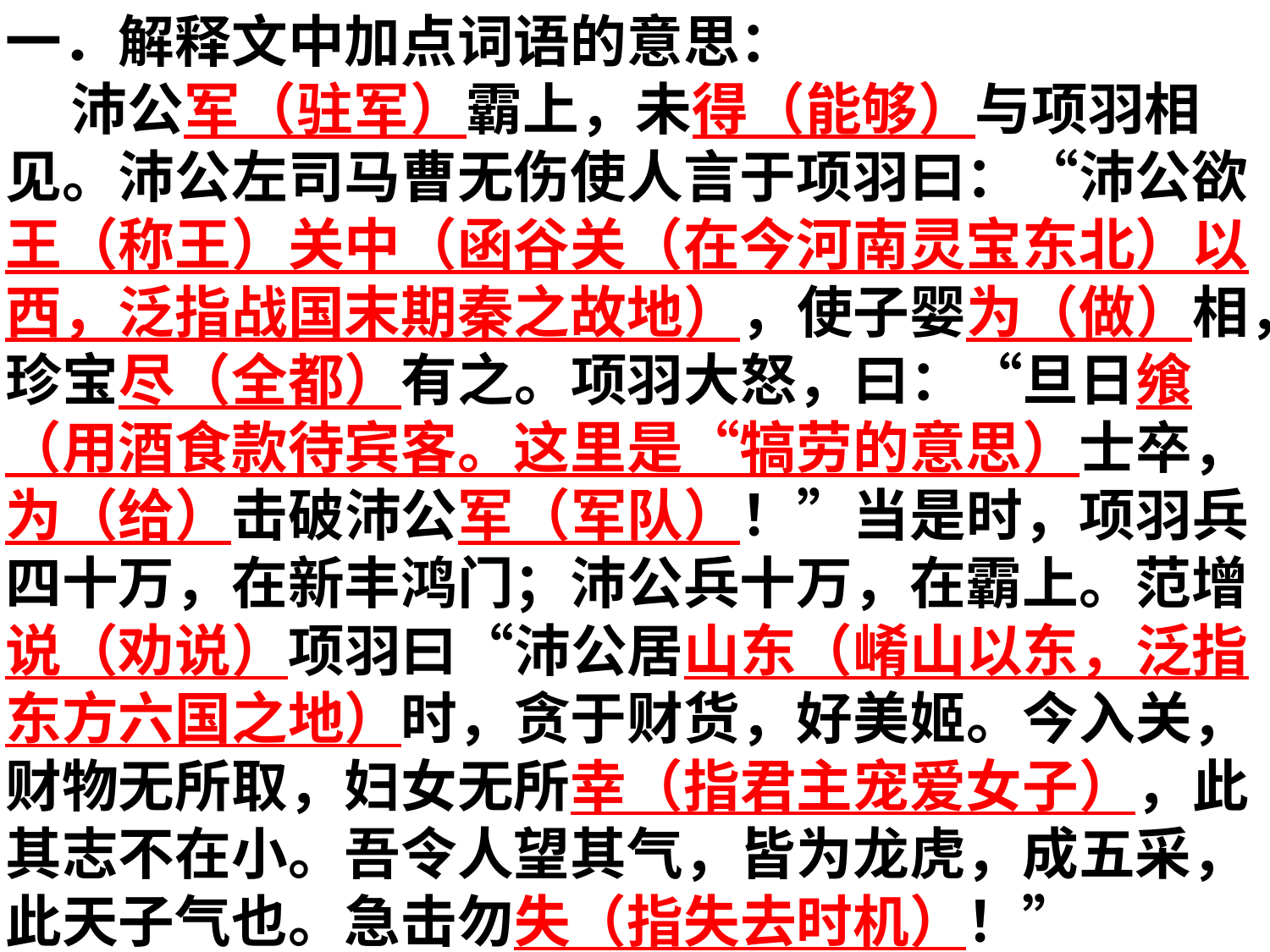

一．解释文中加点词语的意思：
    沛公军（驻军）霸上，未得（能够）与项羽相见。沛公左司马曹无伤使人言于项羽曰：“沛公欲王（称王）关中（函谷关（在今河南灵宝东北）以西，泛指战国末期秦之故地），使子婴为（做）相，珍宝尽（全都）有之。项羽大怒，曰：“旦日飨（用酒食款待宾客。这里是“犒劳的意思）士卒，为（给）击破沛公军（军队）！”当是时，项羽兵四十万，在新丰鸿门；沛公兵十万，在霸上。范增说（劝说）项羽曰“沛公居山东（崤山以东，泛指东方六国之地）时，贪于财货，好美姬。今入关，财物无所取，妇女无所幸（指君主宠爱女子），此其志不在小。吾令人望其气，皆为龙虎，成五采，此天子气也。急击勿失（指失去时机）！”